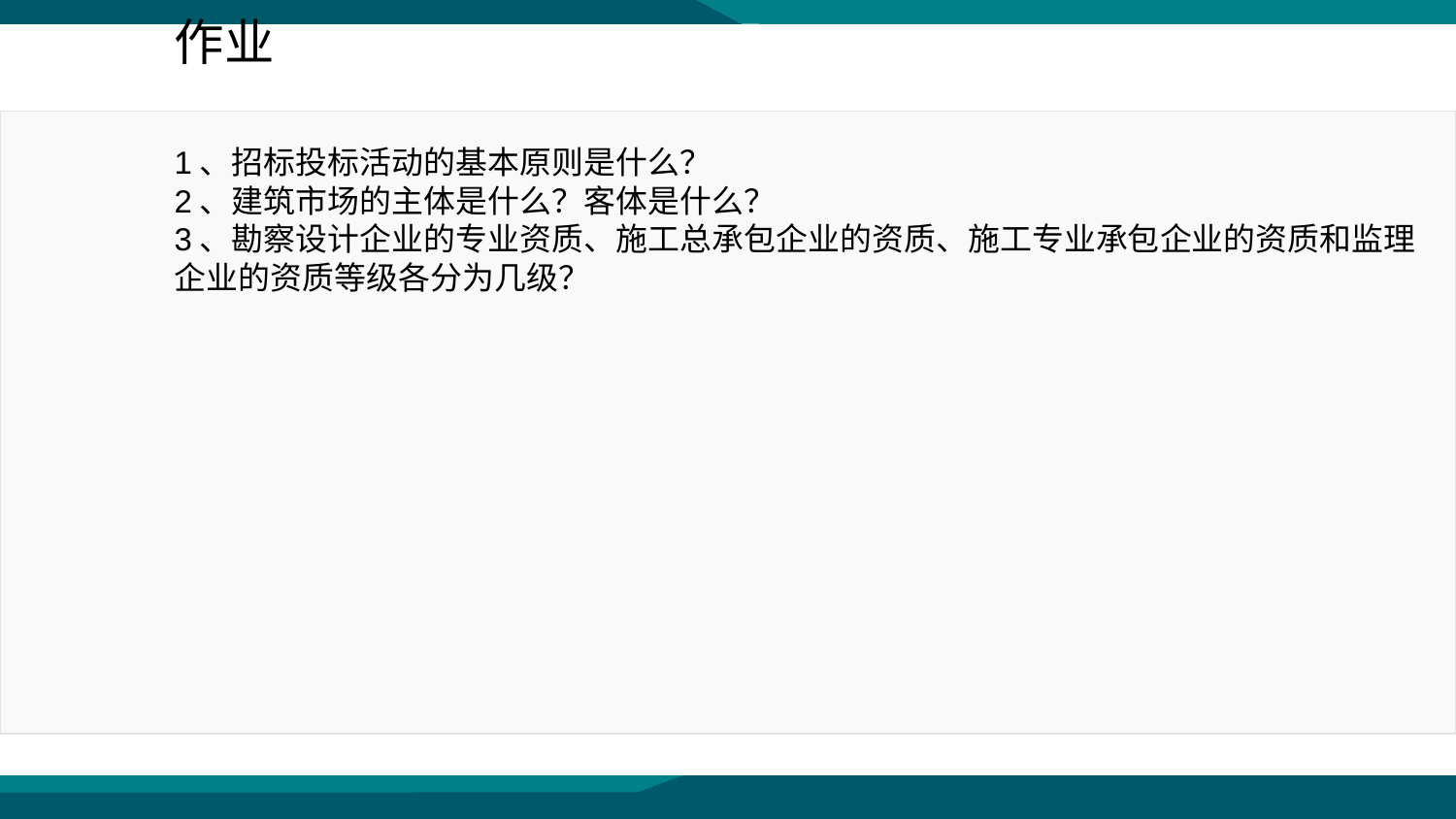

作业
1、招标投标活动的基本原则是什么？
2、建筑市场的主体是什么？客体是什么？
3、勘察设计企业的专业资质、施工总承包企业的资质、施工专业承包企业的资质和监理企业的资质等级各分为几级？